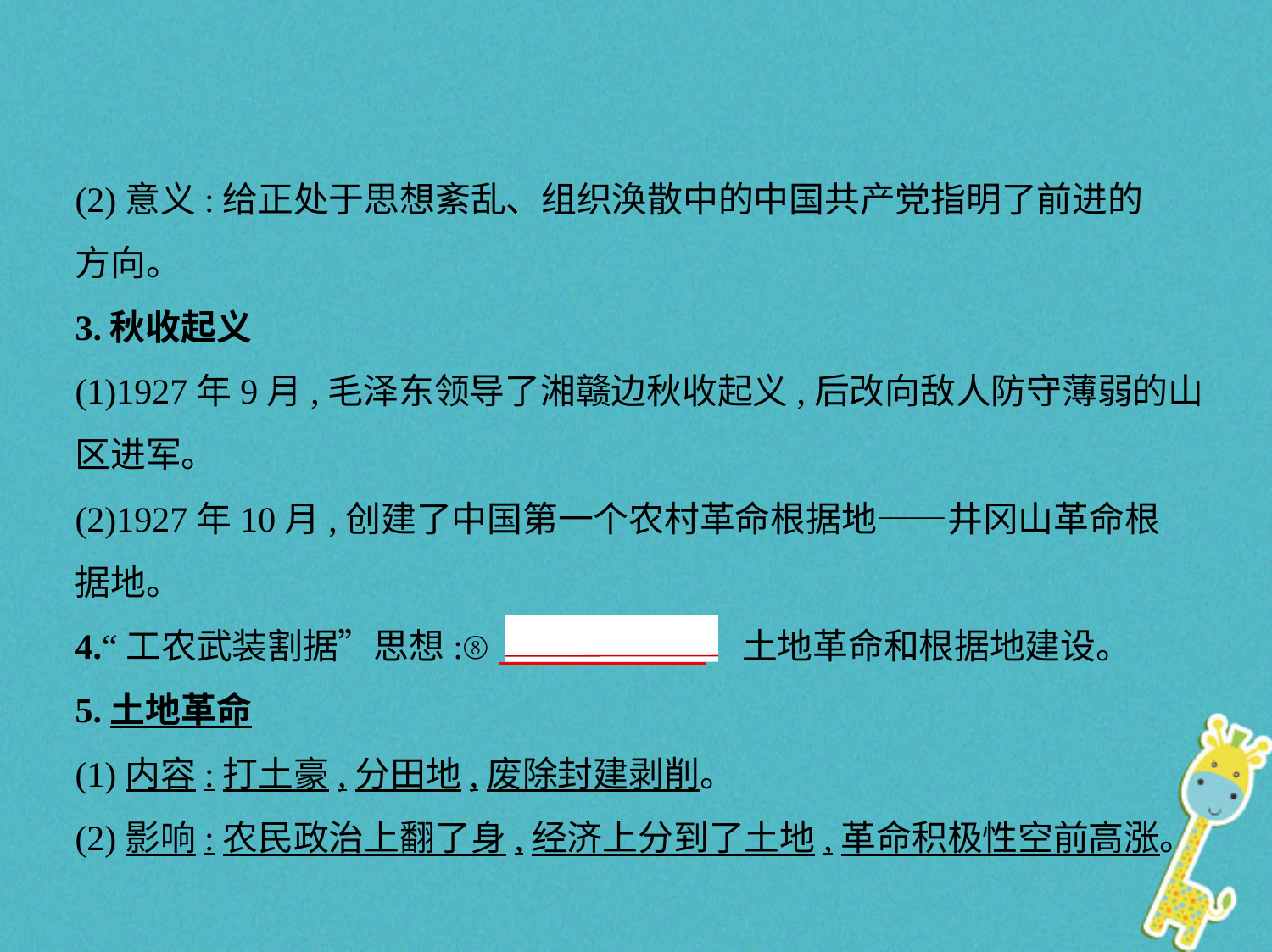

(2)意义:给正处于思想紊乱、组织涣散中的中国共产党指明了前进的
方向。
3.秋收起义
(1)1927年9月,毛泽东领导了湘赣边秋收起义,后改向敌人防守薄弱的山
区进军。
(2)1927年10月,创建了中国第一个农村革命根据地——井冈山革命根
据地。
4.“工农武装割据”思想:⑧　武装斗争    、土地革命和根据地建设。
5.土地革命
(1)内容:打土豪,分田地,废除封建剥削。
(2)影响:农民政治上翻了身,经济上分到了土地,革命积极性空前高涨。